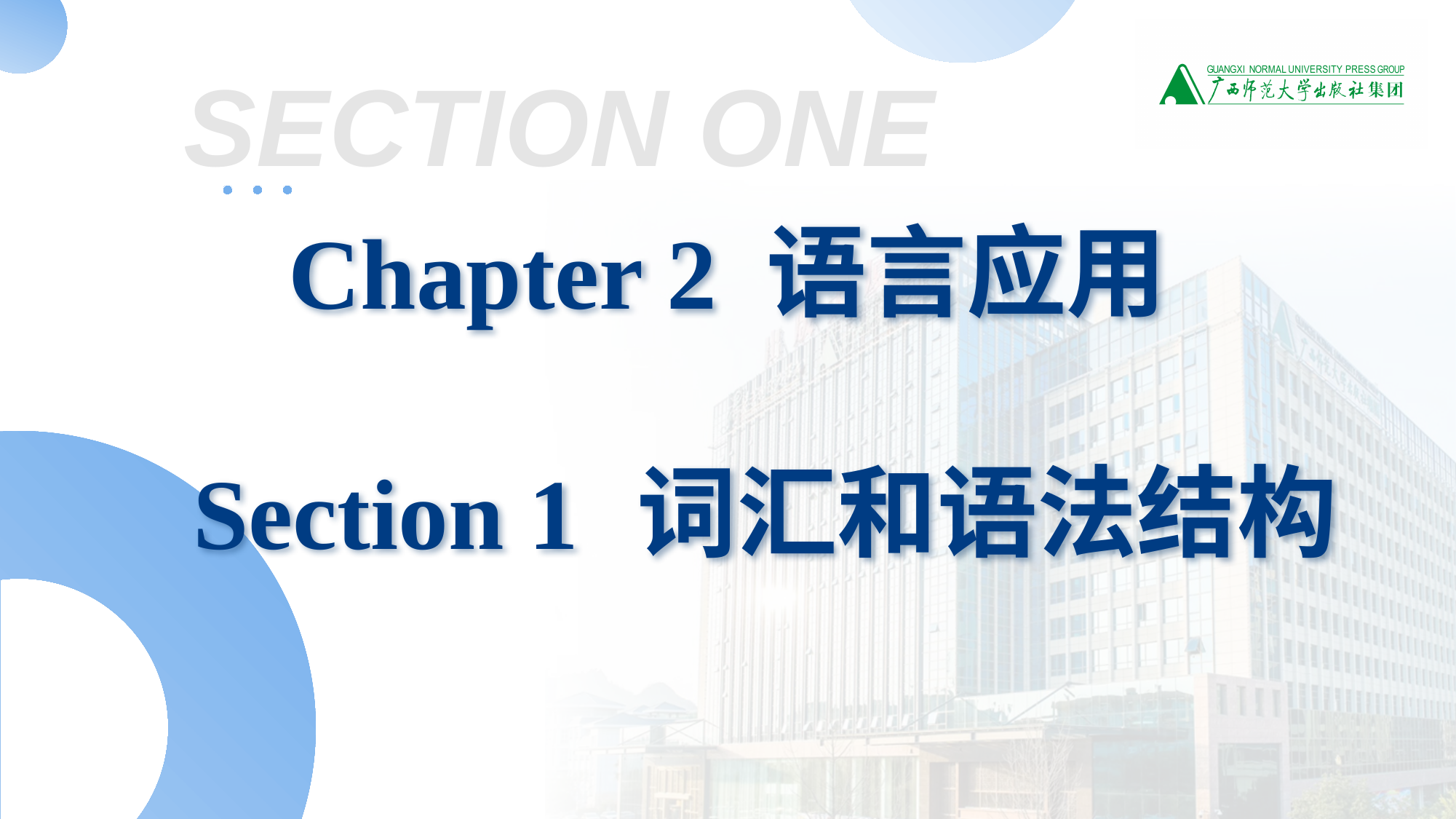

SECTION ONE

Chapter 2 语言应用

   Section 1  词汇和语法结构